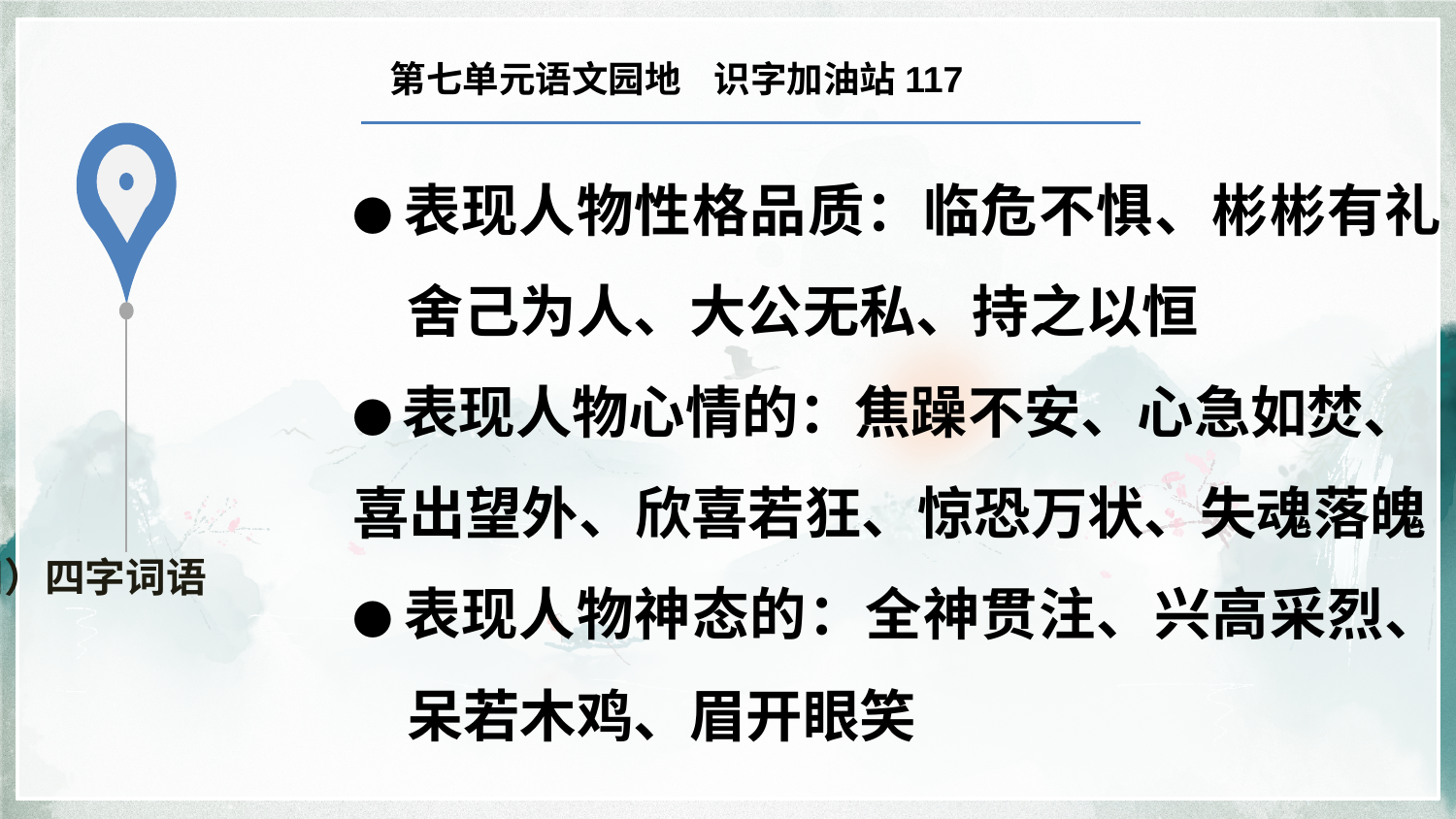

第七单元语文园地    识字加油站117

（四）四字词语
●表现人物性格品质：临危不惧、彬彬有礼舍己为人、大公无私、持之以恒
●表现人物心情的：焦躁不安、心急如焚、
喜出望外、欣喜若狂、惊恐万状、失魂落魄
●表现人物神态的：全神贯注、兴高采烈、呆若木鸡、眉开眼笑